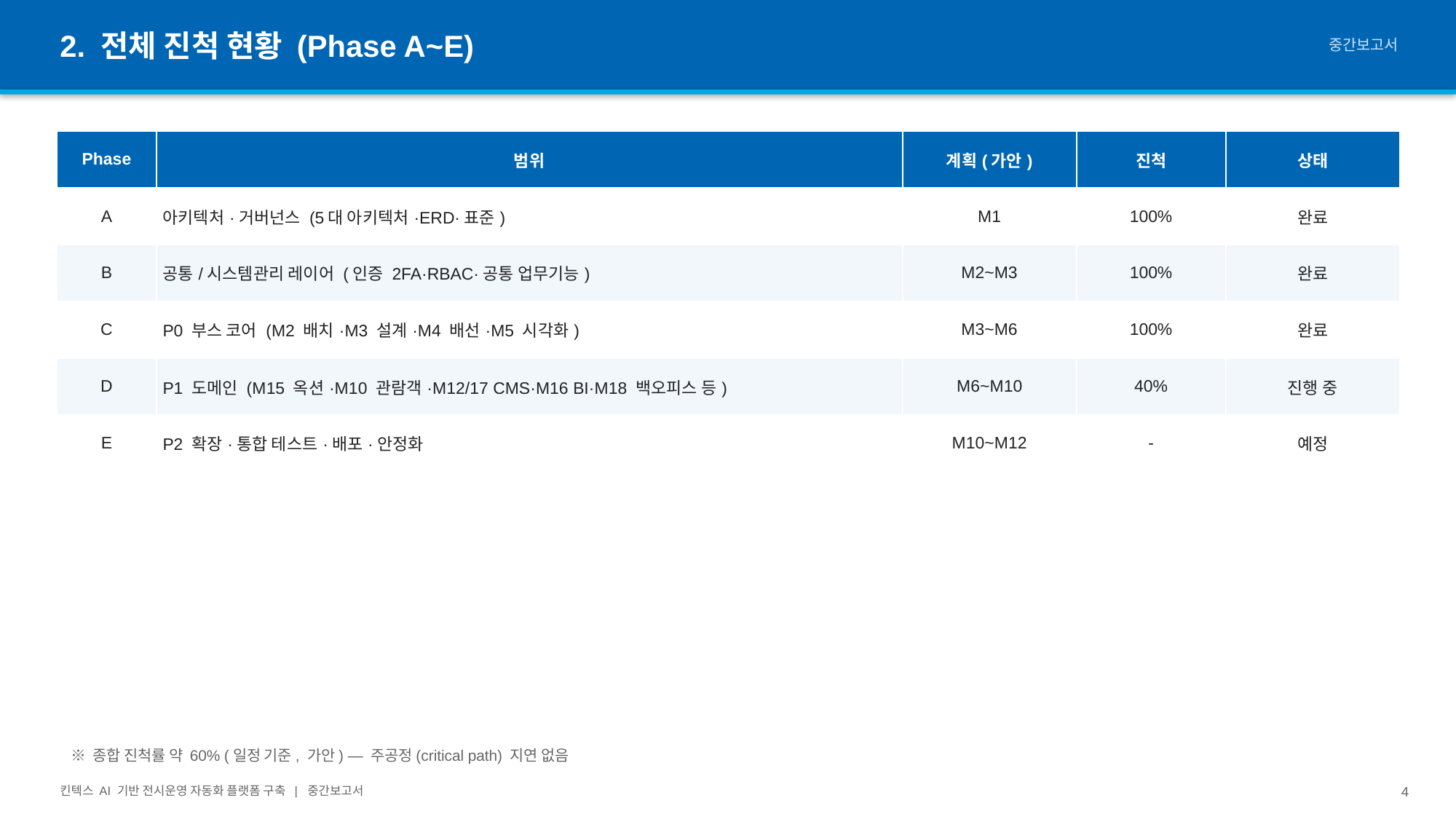

2. 전체 진척 현황 (Phase A~E)
중간보고서

| Phase | 범위 | 계획(가안) | 진척 | 상태 |
| --- | --- | --- | --- | --- |
| A | 아키텍처·거버넌스 (5대 아키텍처·ERD·표준) | M1 | 100% | 완료 |
| B | 공통/시스템관리 레이어 (인증 2FA·RBAC·공통 업무기능) | M2~M3 | 100% | 완료 |
| C | P0 부스 코어 (M2 배치·M3 설계·M4 배선·M5 시각화) | M3~M6 | 100% | 완료 |
| D | P1 도메인 (M15 옥션·M10 관람객·M12/17 CMS·M16 BI·M18 백오피스 등) | M6~M10 | 40% | 진행 중 |
| E | P2 확장·통합 테스트·배포·안정화 | M10~M12 | - | 예정 |
※ 종합 진척률 약 60% (일정 기준, 가안) — 주공정(critical path) 지연 없음
킨텍스 AI 기반 전시운영 자동화 플랫폼 구축  |  중간보고서
4